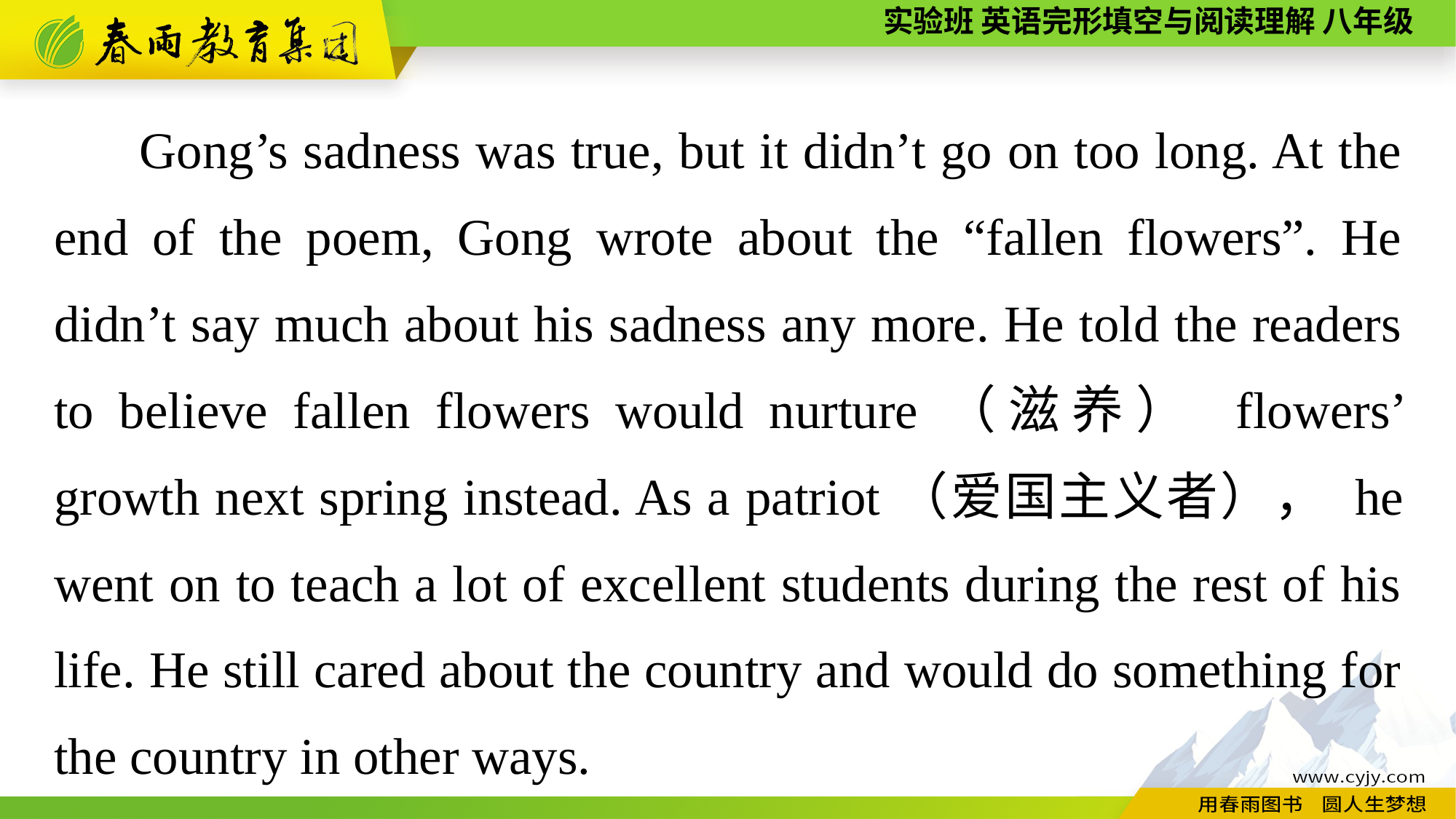

Gong’s sadness was true, but it didn’t go on too long. At the end of the poem, Gong wrote about the “fallen flowers”. He didn’t say much about his sadness any more. He told the readers to believe fallen flowers would nurture（滋养） flowers’ growth next spring instead. As a patriot（爱国主义者）， he went on to teach a lot of excellent students during the rest of his life. He still cared about the country and would do something for the country in other ways.